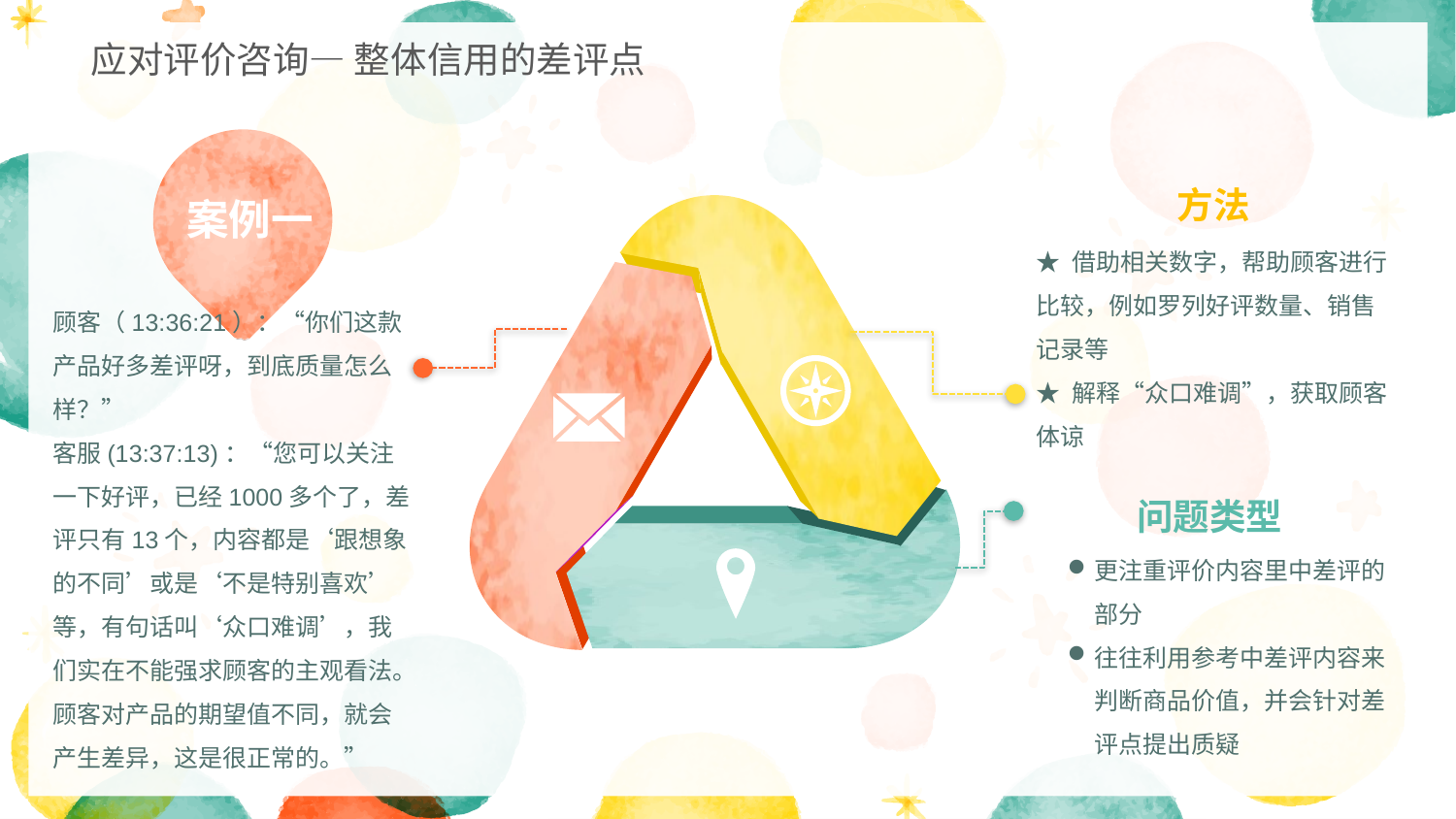

应对评价咨询— 整体信用的差评点

案例一

方法
★ 借助相关数字，帮助顾客进行比较，例如罗列好评数量、销售记录等
★ 解释“众口难调”，获取顾客体谅
问题类型
更注重评价内容里中差评的部分
往往利用参考中差评内容来判断商品价值，并会针对差评点提出质疑

顾客（13:36:21）：“你们这款产品好多差评呀，到底质量怎么样？”
客服(13:37:13)：“您可以关注一下好评，已经1000多个了，差评只有13个，内容都是‘跟想象的不同’或是‘不是特别喜欢’等，有句话叫‘众口难调’，我们实在不能强求顾客的主观看法。顾客对产品的期望值不同，就会产生差异，这是很正常的。”